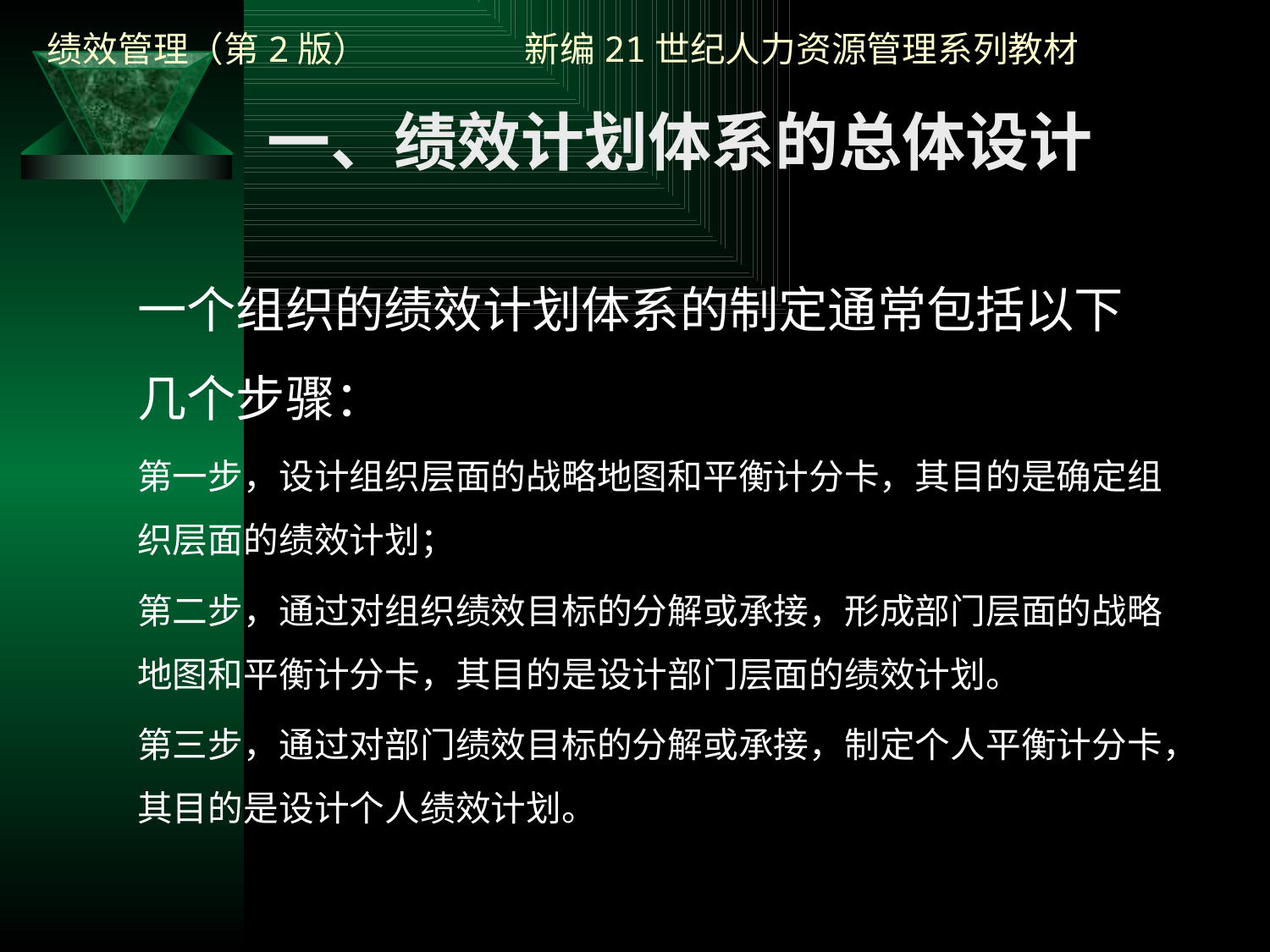

一、绩效计划体系的总体设计
一个组织的绩效计划体系的制定通常包括以下几个步骤：
第一步，设计组织层面的战略地图和平衡计分卡，其目的是确定组织层面的绩效计划；
第二步，通过对组织绩效目标的分解或承接，形成部门层面的战略地图和平衡计分卡，其目的是设计部门层面的绩效计划。
第三步，通过对部门绩效目标的分解或承接，制定个人平衡计分卡，其目的是设计个人绩效计划。